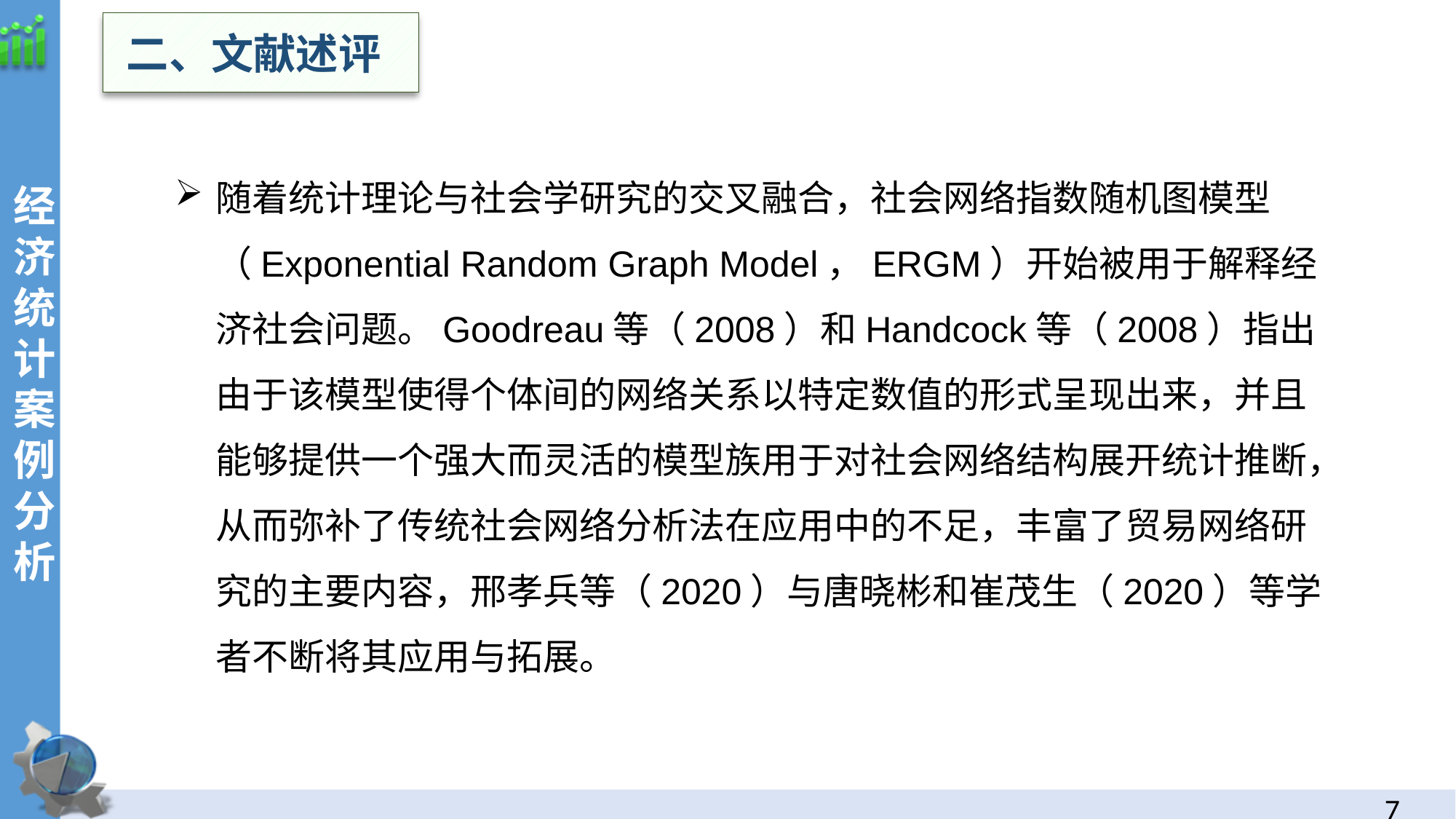

二、文献述评
经济统计案例分析

随着统计理论与社会学研究的交叉融合，社会网络指数随机图模型（Exponential Random Graph Model，ERGM）开始被用于解释经济社会问题。Goodreau等（2008）和Handcock等（2008）指出由于该模型使得个体间的网络关系以特定数值的形式呈现出来，并且能够提供一个强大而灵活的模型族用于对社会网络结构展开统计推断，从而弥补了传统社会网络分析法在应用中的不足，丰富了贸易网络研究的主要内容，邢孝兵等（2020）与唐晓彬和崔茂生（2020）等学者不断将其应用与拓展。

7